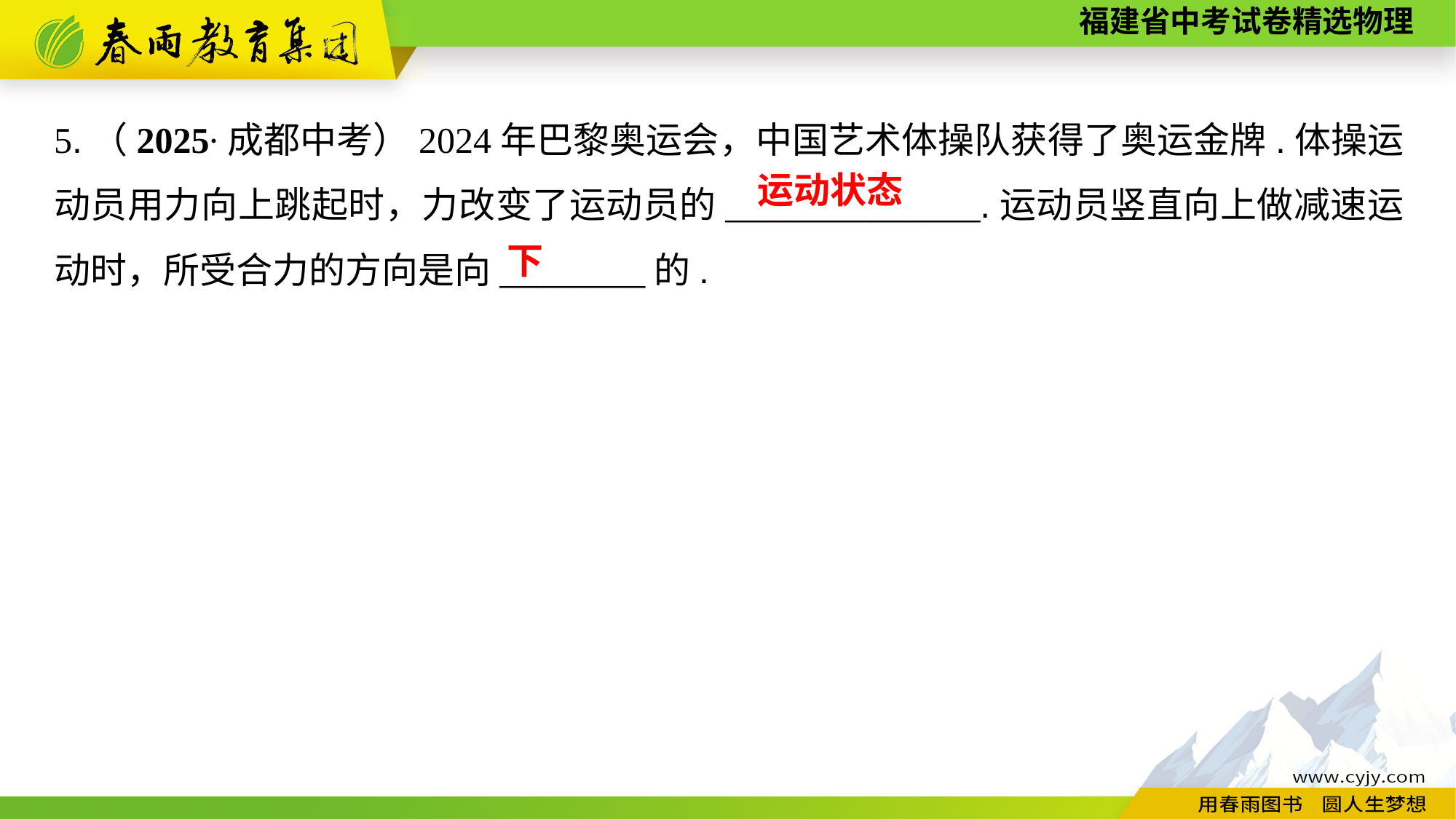

5.（2025∙成都中考）2024年巴黎奥运会，中国艺术体操队获得了奥运金牌.体操运动员用力向上跳起时，力改变了运动员的______________.运动员竖直向上做减速运动时，所受合力的方向是向________的.
运动状态
下